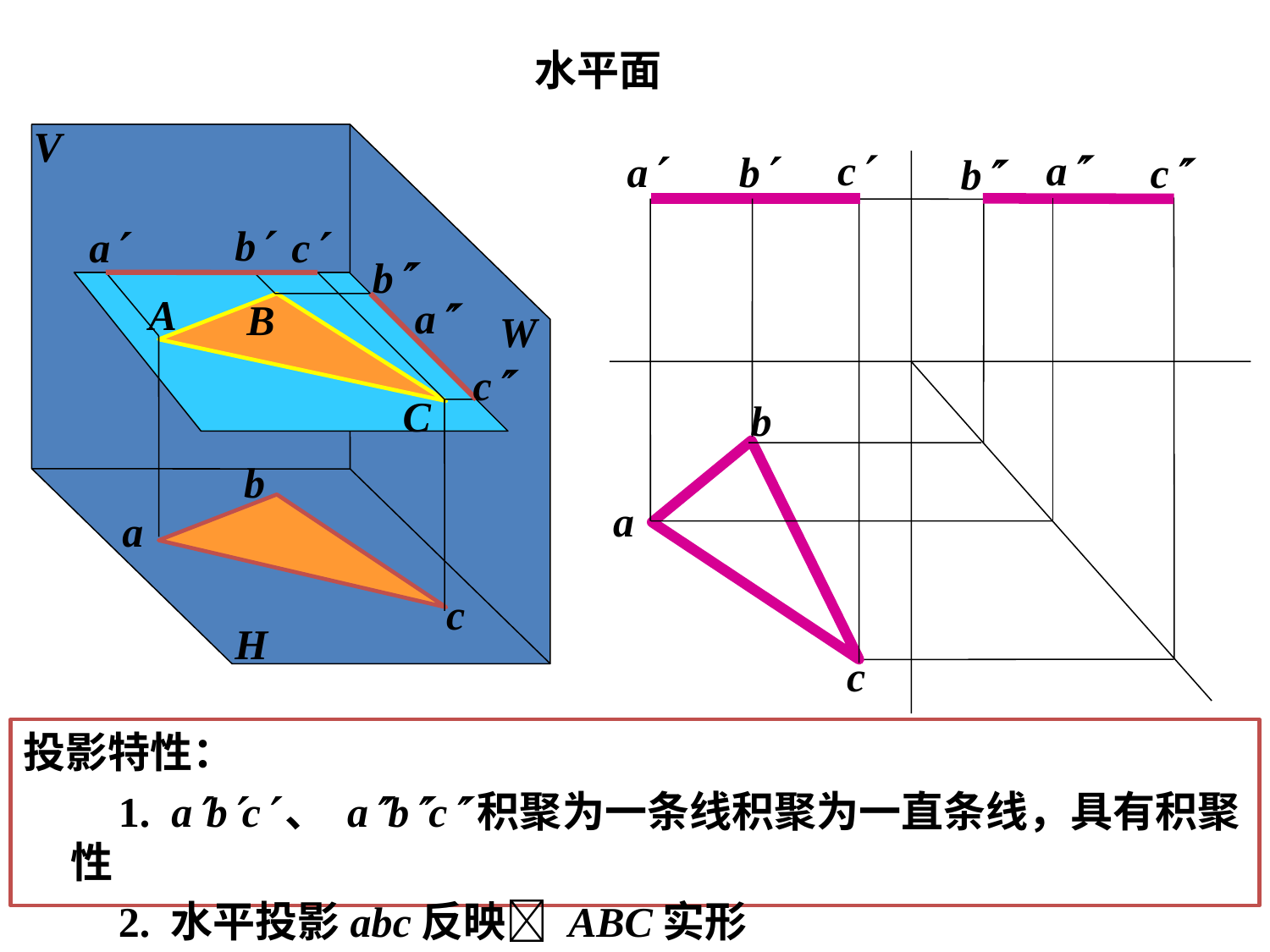

水平面
V

W
H
c′
a″
a′
b′
c″
b″

b

a

c

b′
a′
c′
b″

a″

c″

b

a
c

A
B

C
投影特性：
         1.  a′b′c′、 a″b″c″积聚为一条线积聚为一直条线，具有积聚性
         2. 水平投影abc反映Δ ABC实形